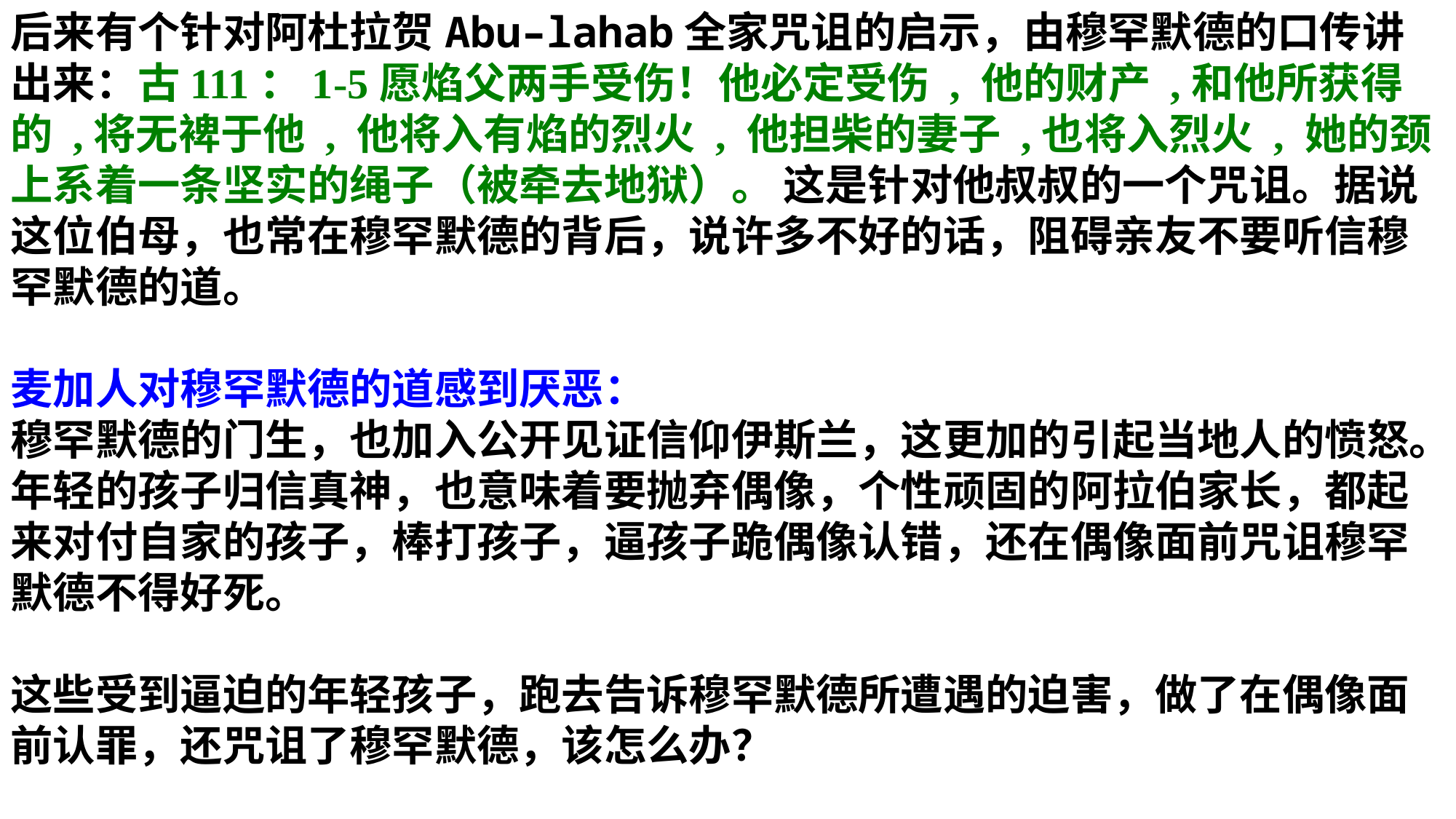

后来有个针对阿杜拉贺Abu–lahab全家咒诅的启示，由穆罕默德的口传讲出来：古111：1-5愿焰父两手受伤！他必定受伤 , 他的财产 ,和他所获得的 ,将无裨于他 , 他将入有焰的烈火 , 他担柴的妻子 ,也将入烈火 , 她的颈上系着一条坚实的绳子（被牵去地狱）。 这是针对他叔叔的一个咒诅。据说这位伯母，也常在穆罕默德的背后，说许多不好的话，阻碍亲友不要听信穆罕默德的道。

麦加人对穆罕默德的道感到厌恶：
穆罕默德的门生，也加入公开见证信仰伊斯兰，这更加的引起当地人的愤怒。年轻的孩子归信真神，也意味着要抛弃偶像，个性顽固的阿拉伯家长，都起来对付自家的孩子，棒打孩子，逼孩子跪偶像认错，还在偶像面前咒诅穆罕默德不得好死。

这些受到逼迫的年轻孩子，跑去告诉穆罕默德所遭遇的迫害，做了在偶像面前认罪，还咒诅了穆罕默德，该怎么办？